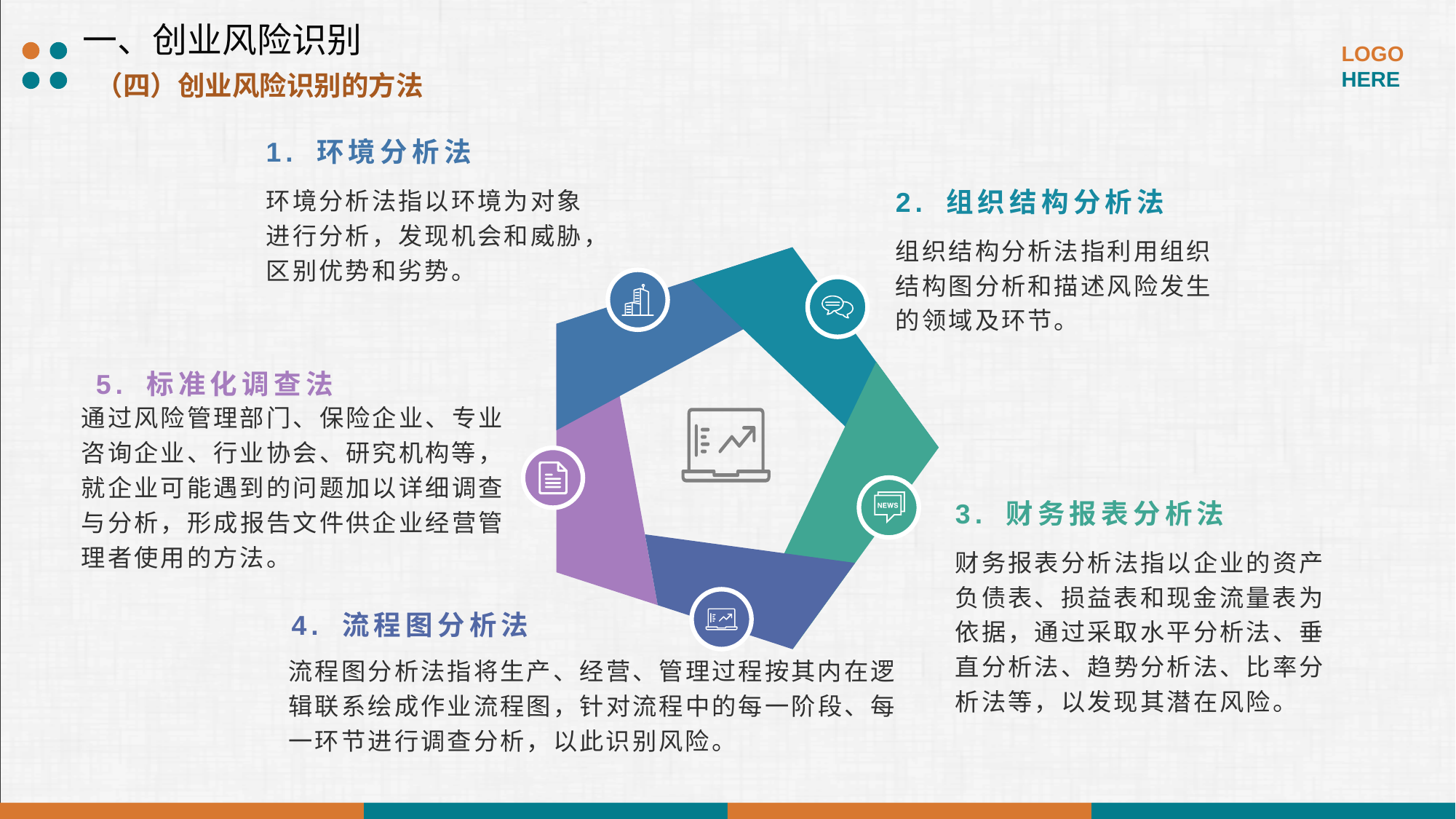

一、创业风险识别
（四）创业风险识别的方法
1. 环境分析法
2. 组织结构分析法
环境分析法指以环境为对象进行分析，发现机会和威胁，区别优势和劣势。
组织结构分析法指利用组织结构图分析和描述风险发生的领域及环节。

5. 标准化调查法

通过风险管理部门、保险企业、专业咨询企业、行业协会、研究机构等，就企业可能遇到的问题加以详细调查与分析，形成报告文件供企业经营管理者使用的方法。

3. 财务报表分析法

财务报表分析法指以企业的资产负债表、损益表和现金流量表为依据，通过采取水平分析法、垂直分析法、趋势分析法、比率分析法等，以发现其潜在风险。

4. 流程图分析法

流程图分析法指将生产、经营、管理过程按其内在逻辑联系绘成作业流程图，针对流程中的每一阶段、每一环节进行调查分析，以此识别风险。